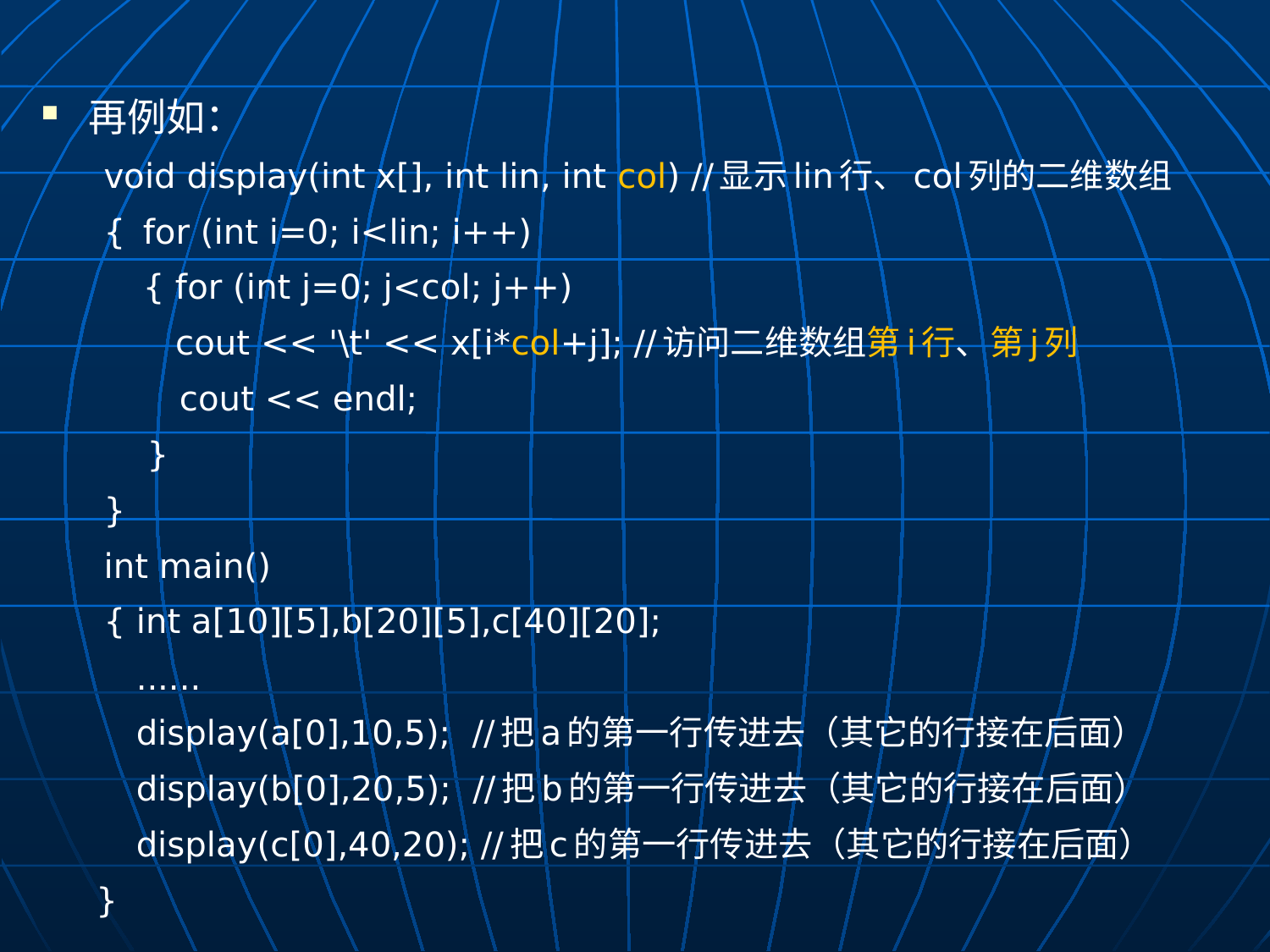

再例如：
void display(int x[], int lin, int col) //显示lin行、col列的二维数组
{ 	for (int i=0; i<lin; i++)
	{ for (int j=0; j<col; j++)
		   cout << '\t' << x[i*col+j]; //访问二维数组第i行、第j列
       cout << endl;
    }
}
int main()
{ int a[10][5],b[20][5],c[40][20];
   ......
   display(a[0],10,5);  //把a的第一行传进去（其它的行接在后面）
   display(b[0],20,5);  //把b的第一行传进去（其它的行接在后面）
   display(c[0],40,20); //把c的第一行传进去（其它的行接在后面）
}